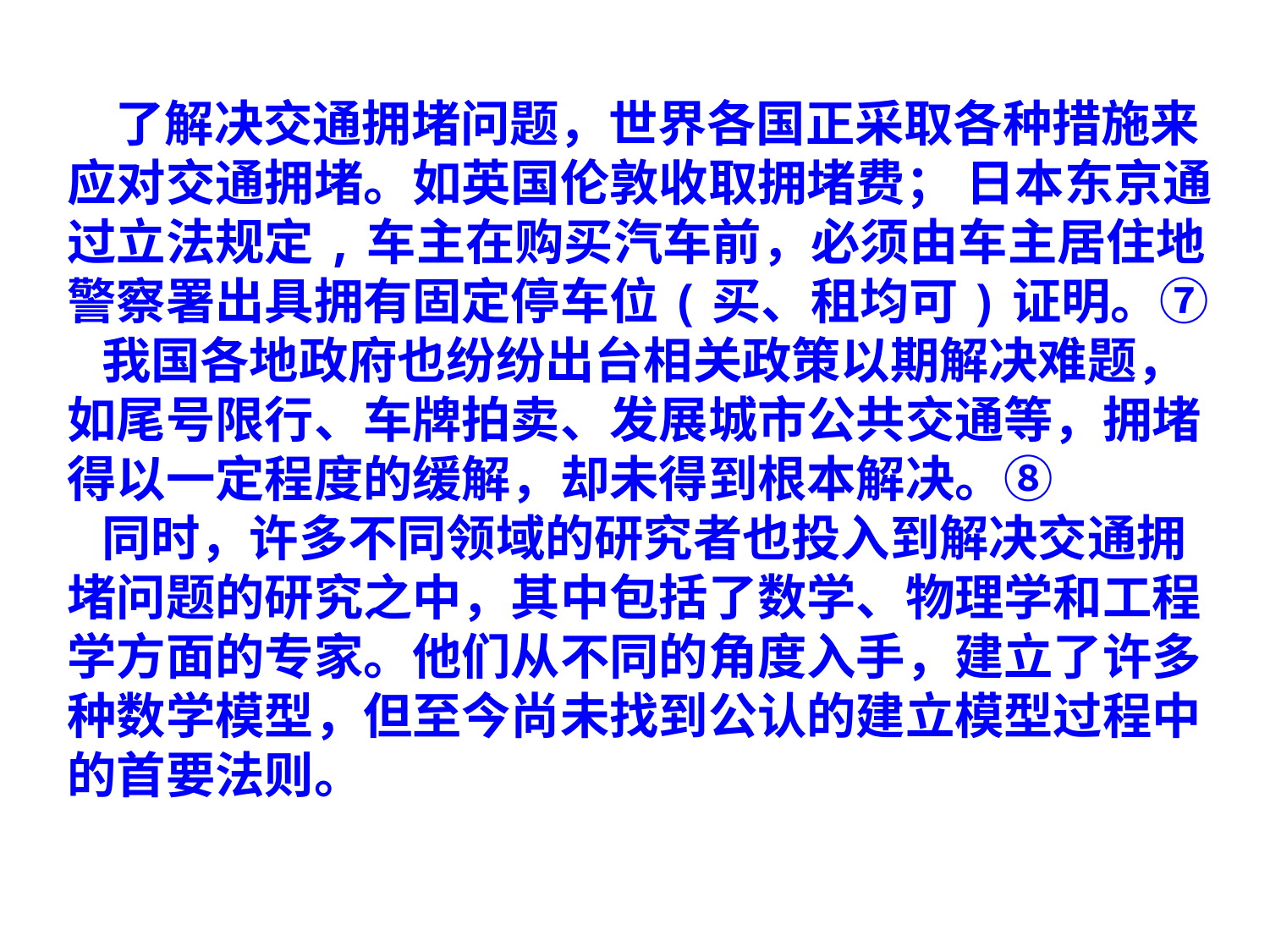

了解决交通拥堵问题，世界各国正采取各种措施来应对交通拥堵。如英国伦敦收取拥堵费； 日本东京通过立法规定,车主在购买汽车前，必须由车主居住地警察署出具拥有固定停车位(买、租均可)证明。⑦
  我国各地政府也纷纷出台相关政策以期解决难题，如尾号限行、车牌拍卖、发展城市公共交通等，拥堵得以一定程度的缓解，却未得到根本解决。⑧
  同时，许多不同领域的研究者也投入到解决交通拥堵问题的研究之中，其中包括了数学、物理学和工程学方面的专家。他们从不同的角度入手，建立了许多种数学模型，但至今尚未找到公认的建立模型过程中的首要法则。